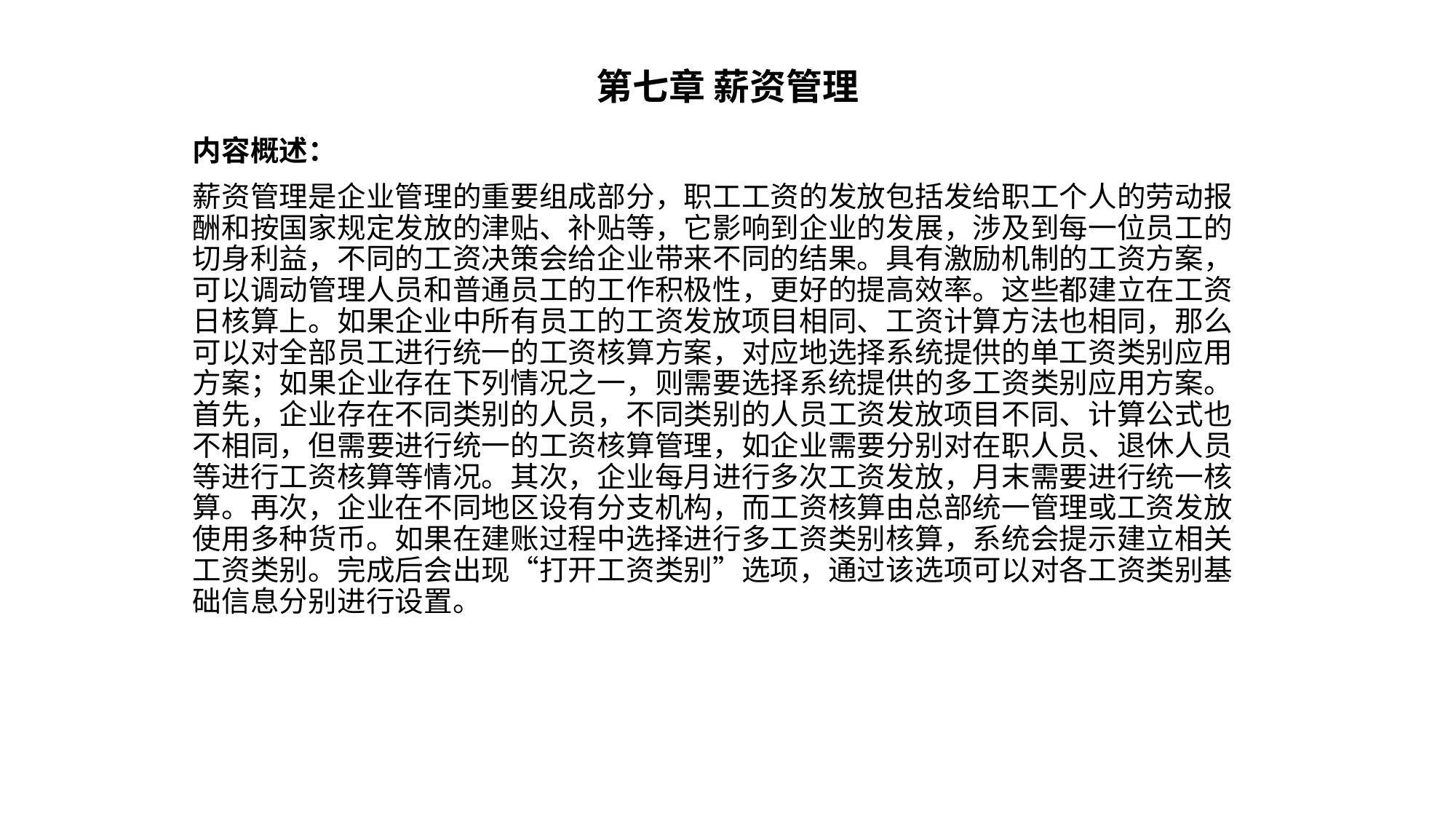

# 第七章 薪资管理
内容概述：
薪资管理是企业管理的重要组成部分，职工工资的发放包括发给职工个人的劳动报酬和按国家规定发放的津贴、补贴等，它影响到企业的发展，涉及到每一位员工的切身利益，不同的工资决策会给企业带来不同的结果。具有激励机制的工资方案，可以调动管理人员和普通员工的工作积极性，更好的提高效率。这些都建立在工资日核算上。如果企业中所有员工的工资发放项目相同、工资计算方法也相同，那么可以对全部员工进行统一的工资核算方案，对应地选择系统提供的单工资类别应用方案；如果企业存在下列情况之一，则需要选择系统提供的多工资类别应用方案。首先，企业存在不同类别的人员，不同类别的人员工资发放项目不同、计算公式也不相同，但需要进行统一的工资核算管理，如企业需要分别对在职人员、退休人员等进行工资核算等情况。其次，企业每月进行多次工资发放，月末需要进行统一核算。再次，企业在不同地区设有分支机构，而工资核算由总部统一管理或工资发放使用多种货币。如果在建账过程中选择进行多工资类别核算，系统会提示建立相关工资类别。完成后会出现“打开工资类别”选项，通过该选项可以对各工资类别基础信息分别进行设置。